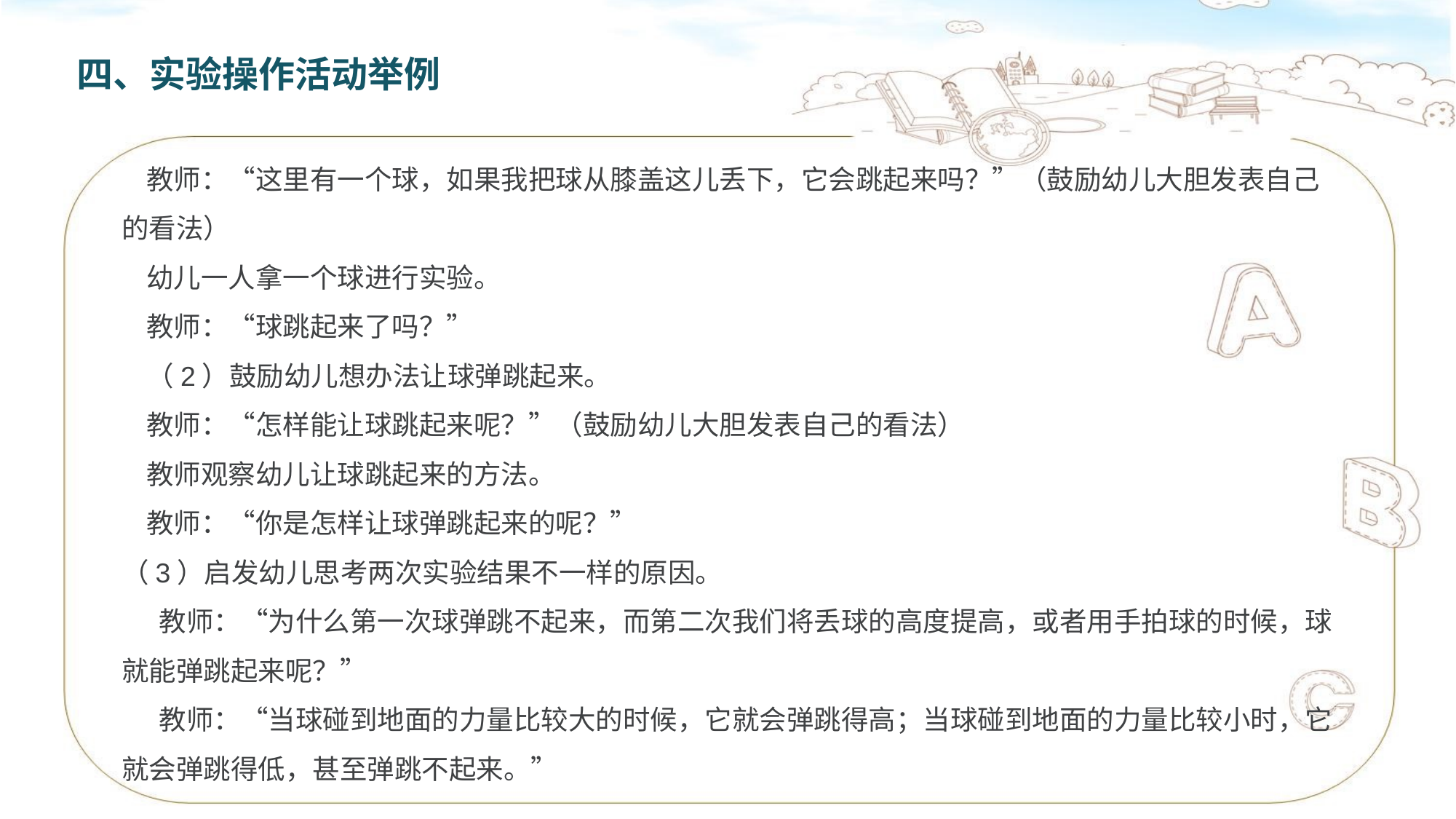

四、实验操作活动举例
   教师：“这里有一个球，如果我把球从膝盖这儿丢下，它会跳起来吗？”（鼓励幼儿大胆发表自己的看法）
   幼儿一人拿一个球进行实验。
   教师：“球跳起来了吗？”
   （2）鼓励幼儿想办法让球弹跳起来。
   教师：“怎样能让球跳起来呢？”（鼓励幼儿大胆发表自己的看法）
   教师观察幼儿让球跳起来的方法。
   教师：“你是怎样让球弹跳起来的呢？”
（3）启发幼儿思考两次实验结果不一样的原因。
     教师：“为什么第一次球弹跳不起来，而第二次我们将丢球的高度提高，或者用手拍球的时候，球就能弹跳起来呢？”
     教师：“当球碰到地面的力量比较大的时候，它就会弹跳得高；当球碰到地面的力量比较小时，它就会弹跳得低，甚至弹跳不起来。”